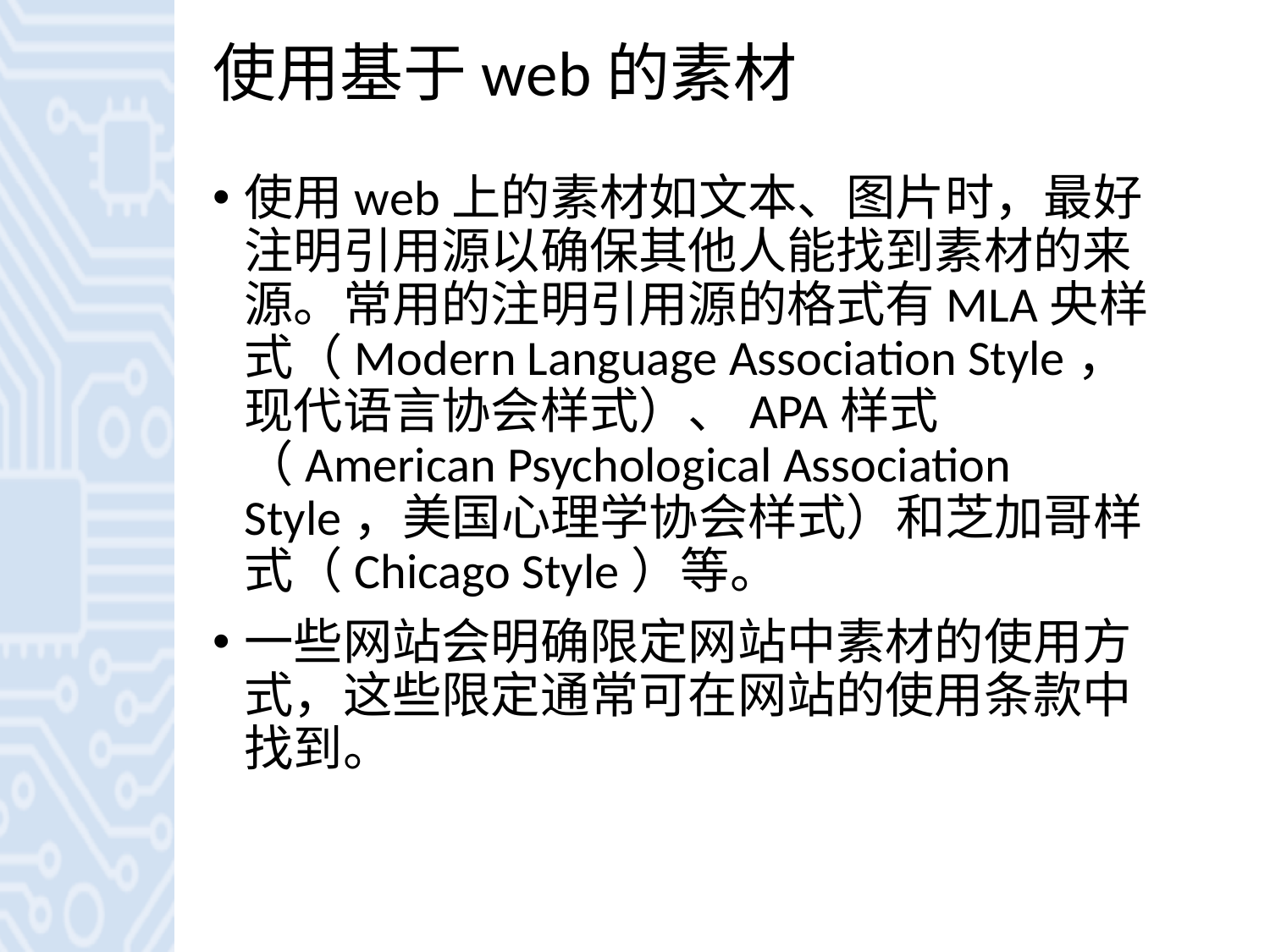

# 使用基于web的素材
使用web上的素材如文本、图片时，最好注明引用源以确保其他人能找到素材的来源。常用的注明引用源的格式有MLA央样式（Modern Language Association Style，现代语言协会样式）、APA样式（American Psychological Association Style，美国心理学协会样式）和芝加哥样式（Chicago Style）等。
一些网站会明确限定网站中素材的使用方式，这些限定通常可在网站的使用条款中找到。